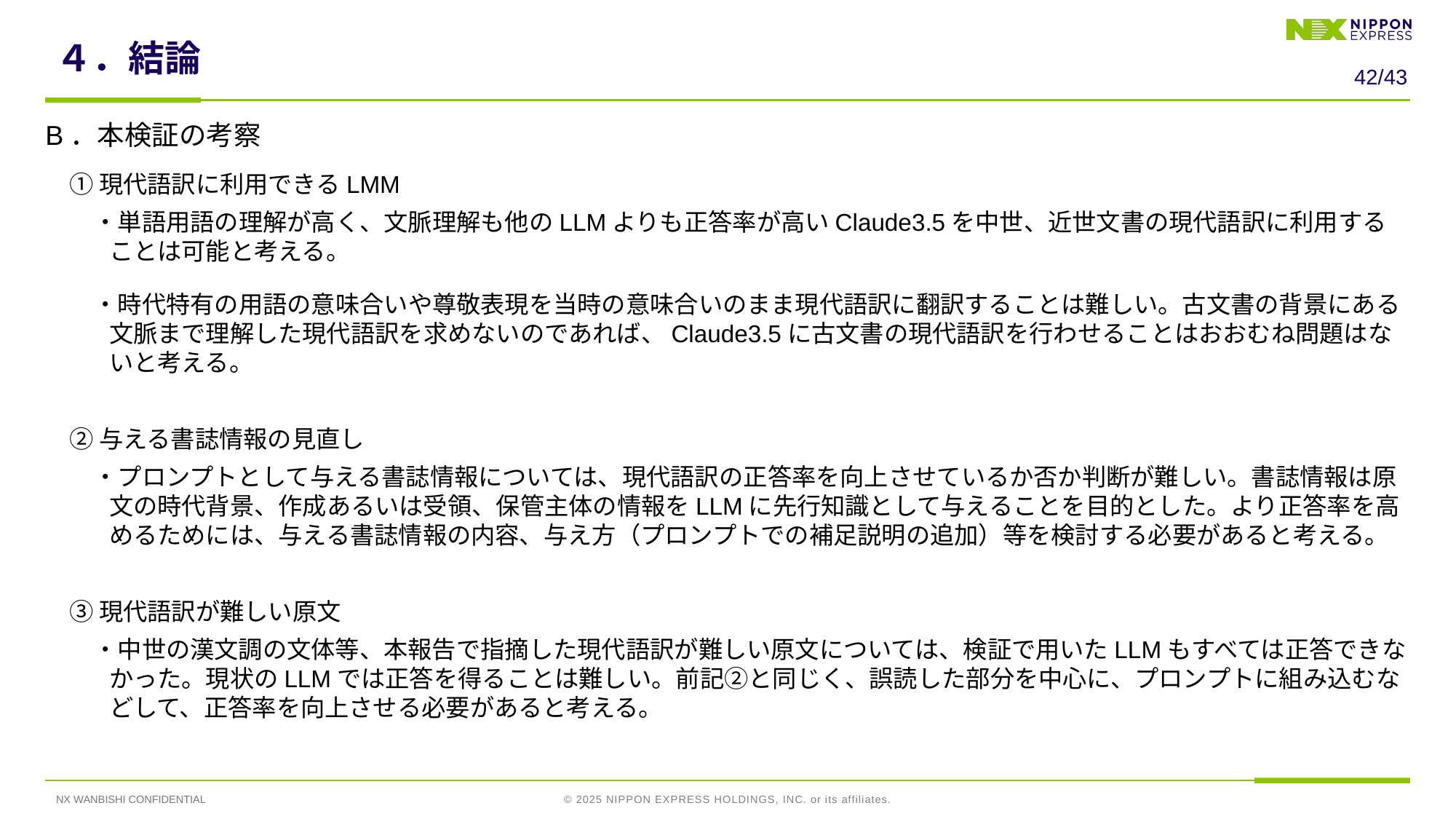

# ４．結論
42/43
B．本検証の考察
　① 現代語訳に利用できるLMM
　　・単語用語の理解が高く、文脈理解も他のLLMよりも正答率が高いClaude3.5を中世、近世文書の現代語訳に利用することは可能と考える。

　　・時代特有の用語の意味合いや尊敬表現を当時の意味合いのまま現代語訳に翻訳することは難しい。古文書の背景にある文脈まで理解した現代語訳を求めないのであれば、Claude3.5に古文書の現代語訳を行わせることはおおむね問題はないと考える。

　② 与える書誌情報の見直し
　　・プロンプトとして与える書誌情報については、現代語訳の正答率を向上させているか否か判断が難しい。書誌情報は原文の時代背景、作成あるいは受領、保管主体の情報をLLMに先行知識として与えることを目的とした。より正答率を高めるためには、与える書誌情報の内容、与え方（プロンプトでの補足説明の追加）等を検討する必要があると考える。

　③ 現代語訳が難しい原文
　　・中世の漢文調の文体等、本報告で指摘した現代語訳が難しい原文については、検証で用いたLLMもすべては正答できなかった。現状のLLMでは正答を得ることは難しい。前記②と同じく、誤読した部分を中心に、プロンプトに組み込むなどして、正答率を向上させる必要があると考える。

NX WANBISHI CONFIDENTIAL